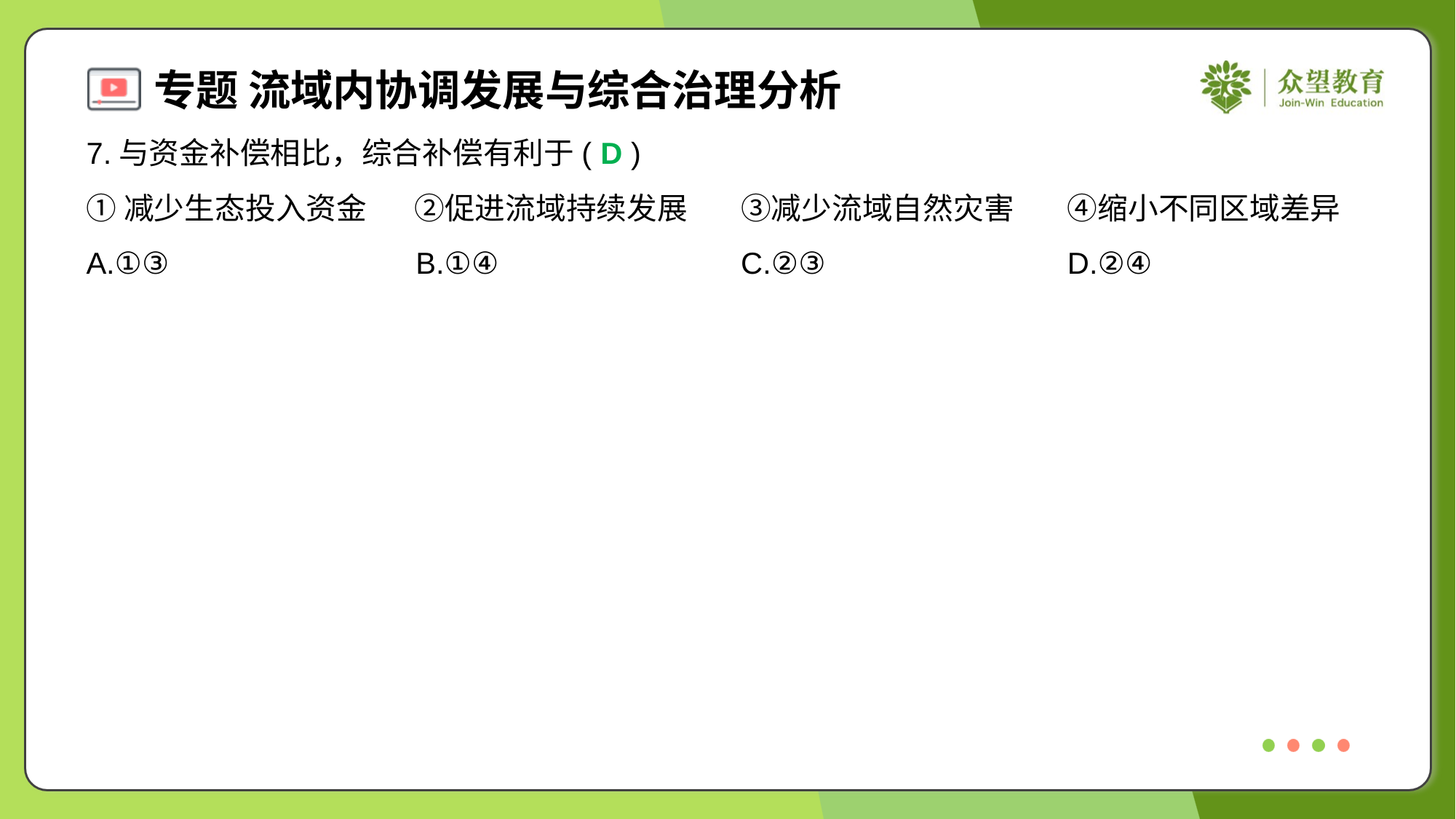

7.与资金补偿相比，综合补偿有利于(     )
D
①减少生态投入资金	②促进流域持续发展	③减少流域自然灾害	④缩小不同区域差异
A.①③	B.①④	C.②③	D.②④